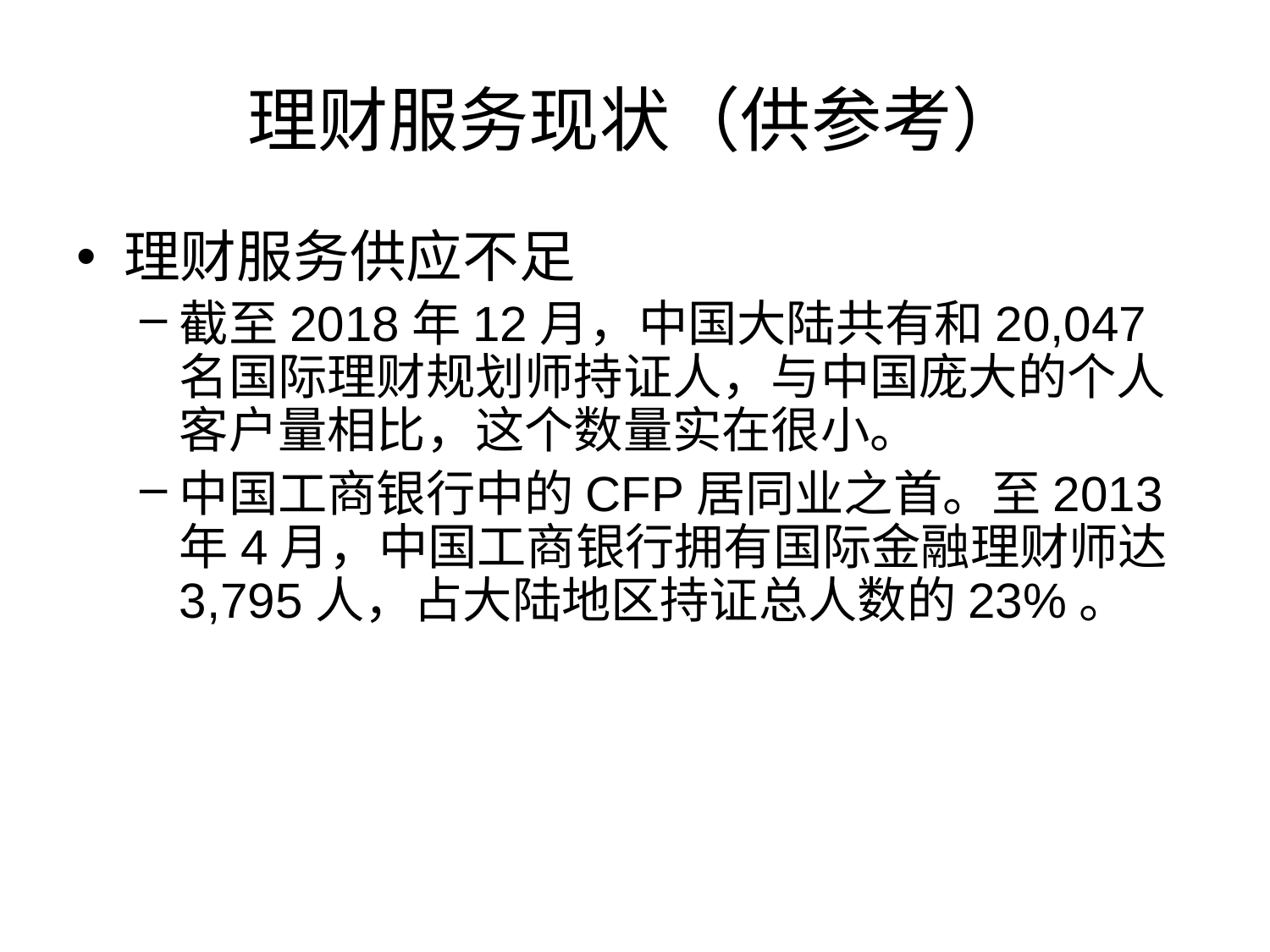

# 理财服务现状（供参考）
理财服务供应不足
截至2018年12月，中国大陆共有和20,047名国际理财规划师持证人，与中国庞大的个人客户量相比，这个数量实在很小。
中国工商银行中的CFP居同业之首。至2013年4月，中国工商银行拥有国际金融理财师达3,795人，占大陆地区持证总人数的23%。